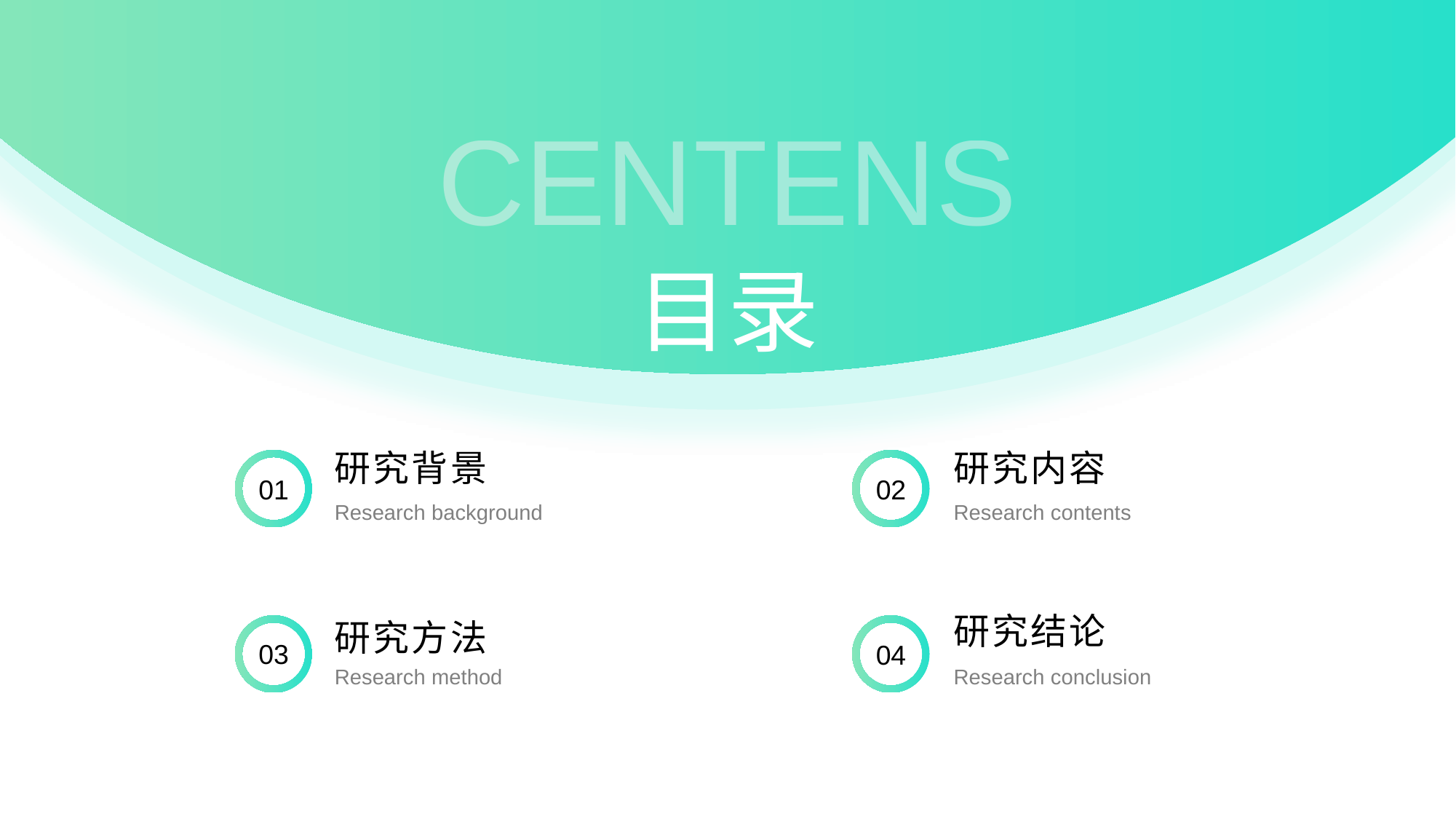

CENTENS
目录
研究背景
研究内容

01

02
Research background
Research contents
研究结论
研究方法

03

04
Research method
Research conclusion